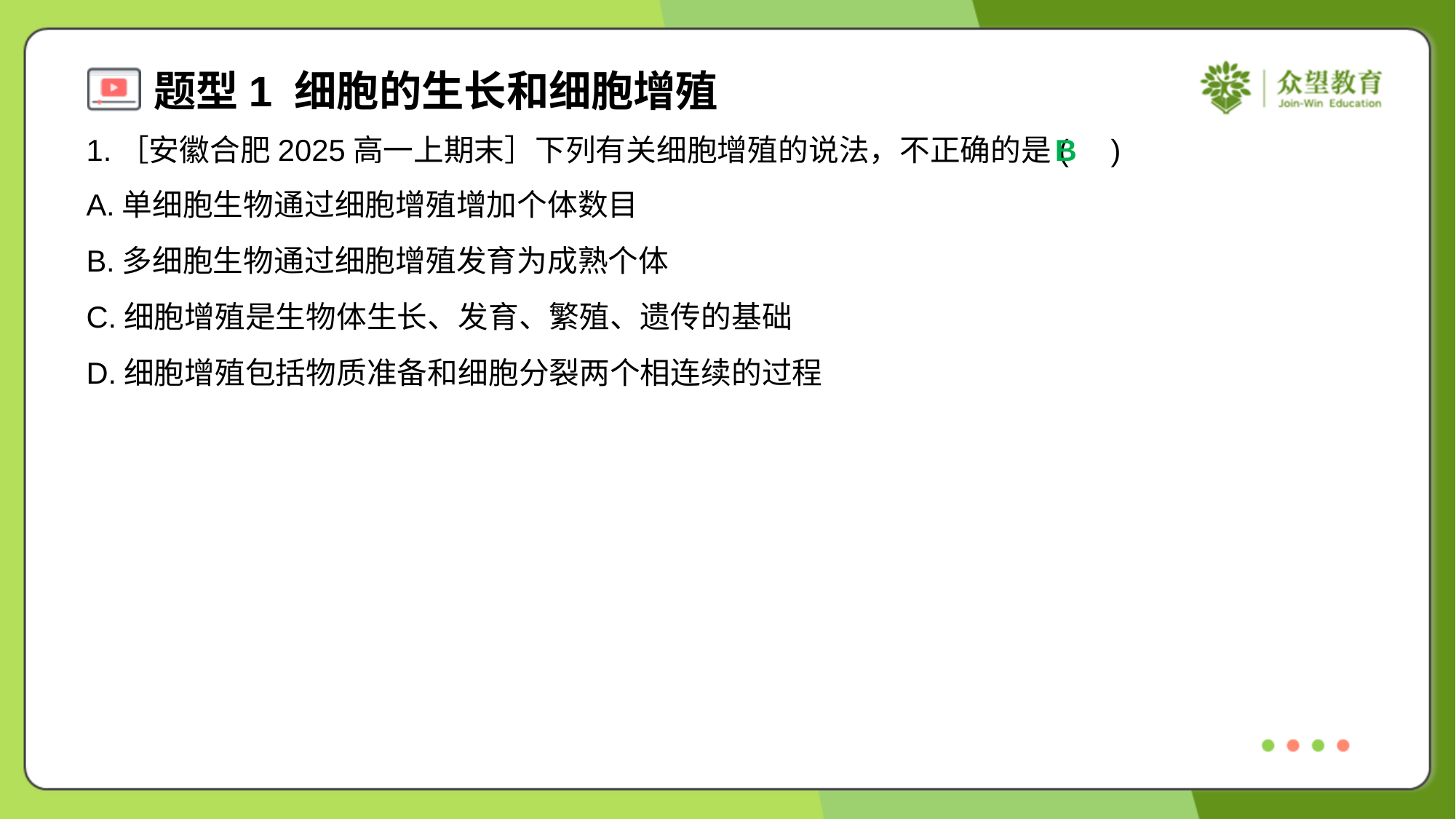

1.［安徽合肥2025高一上期末］下列有关细胞增殖的说法，不正确的是(     )
B
A.单细胞生物通过细胞增殖增加个体数目
B.多细胞生物通过细胞增殖发育为成熟个体
C.细胞增殖是生物体生长、发育、繁殖、遗传的基础
D.细胞增殖包括物质准备和细胞分裂两个相连续的过程